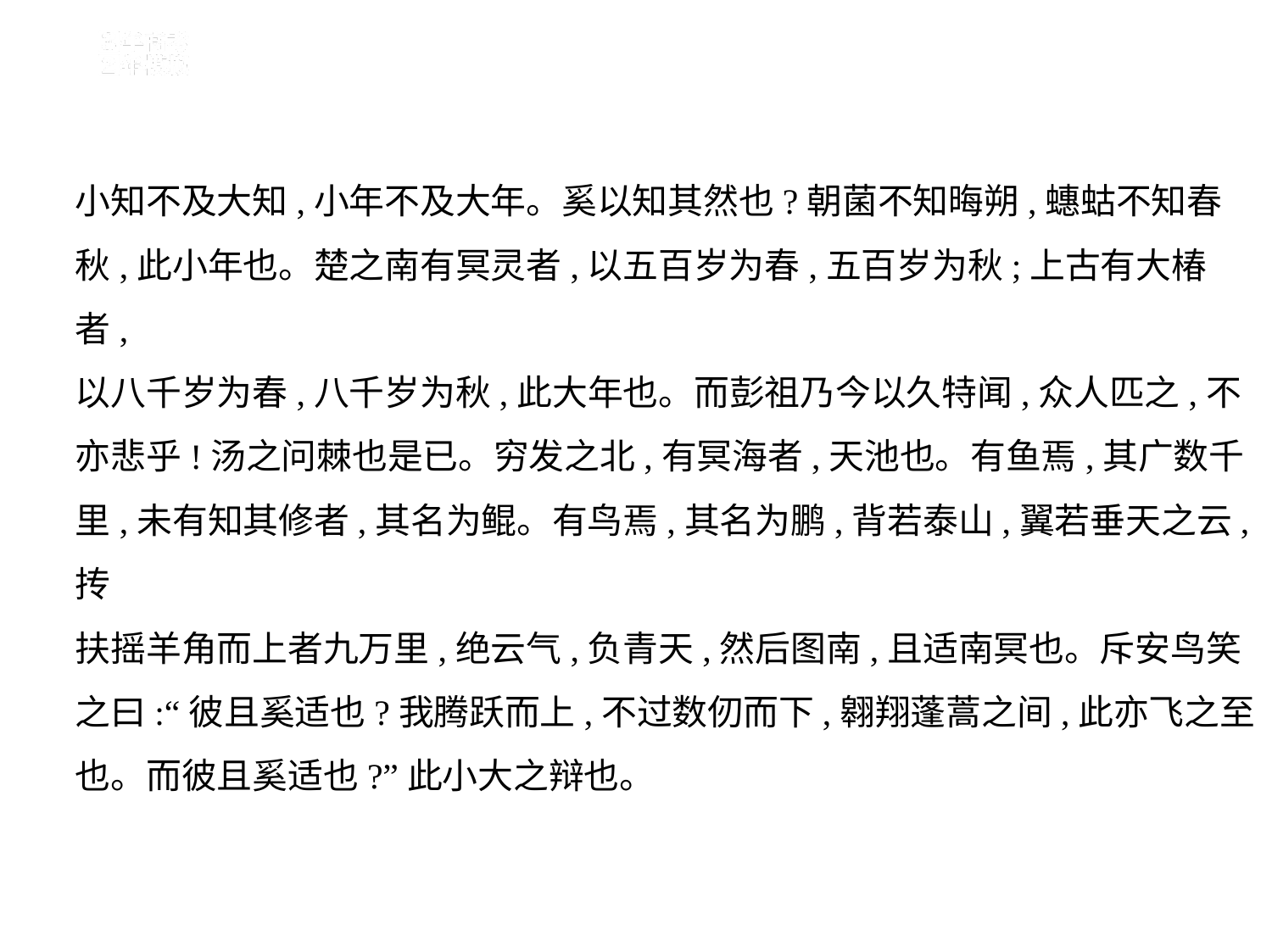

小知不及大知,小年不及大年。奚以知其然也?朝菌不知晦朔,蟪蛄不知春
秋,此小年也。楚之南有冥灵者,以五百岁为春,五百岁为秋;上古有大椿者,
以八千岁为春,八千岁为秋,此大年也。而彭祖乃今以久特闻,众人匹之,不
亦悲乎!汤之问棘也是已。穷发之北,有冥海者,天池也。有鱼焉,其广数千
里,未有知其修者,其名为鲲。有鸟焉,其名为鹏,背若泰山,翼若垂天之云,抟
扶摇羊角而上者九万里,绝云气,负青天,然后图南,且适南冥也。斥安鸟笑
之曰:“彼且奚适也?我腾跃而上,不过数仞而下,翱翔蓬蒿之间,此亦飞之至
也。而彼且奚适也?”此小大之辩也。